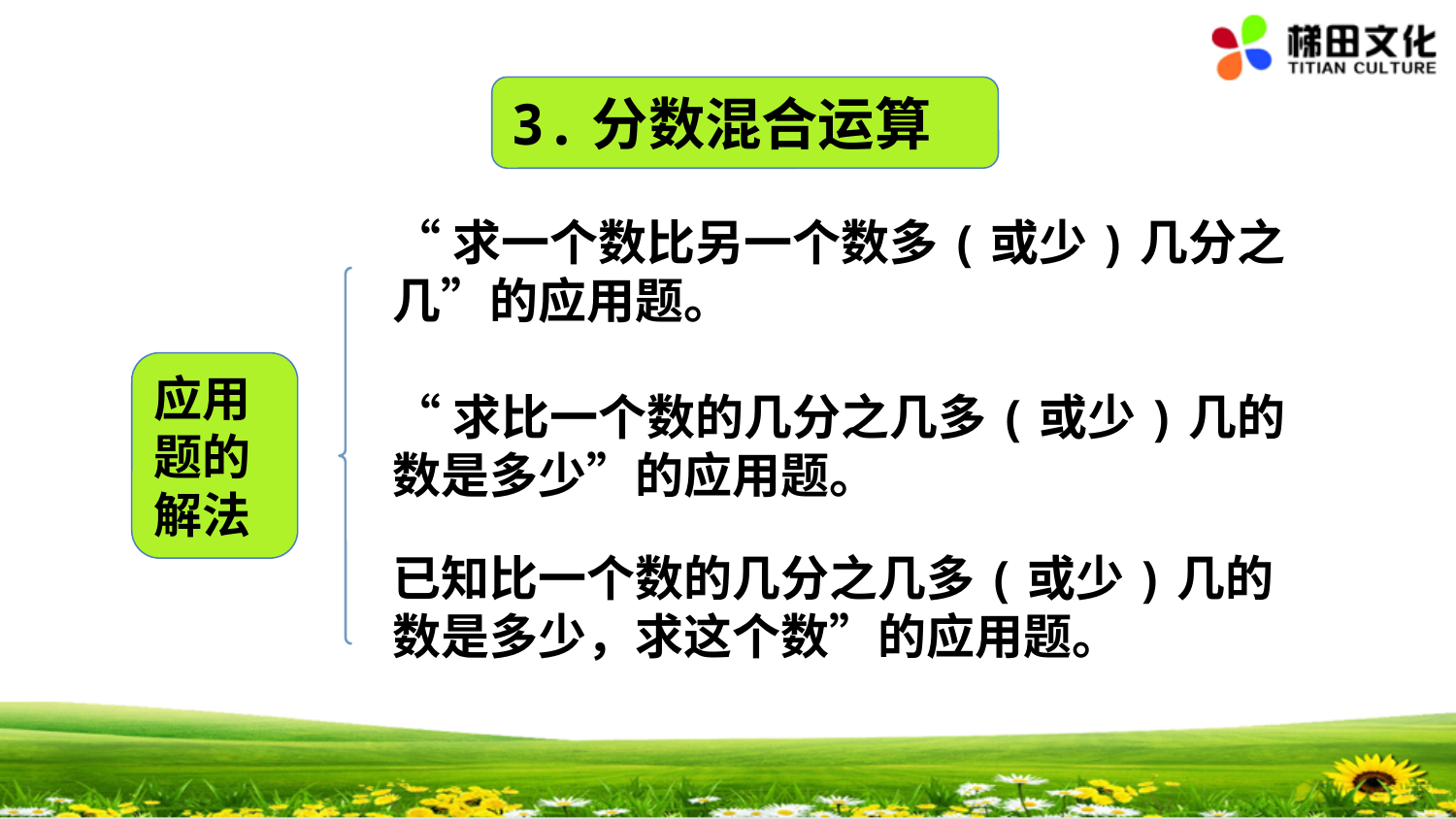

3.分数混合运算
“求一个数比另一个数多(或少)几分之几”的应用题。

应用题的解法
“求比一个数的几分之几多(或少)几的数是多少”的应用题。
已知比一个数的几分之几多(或少)几的数是多少，求这个数”的应用题。